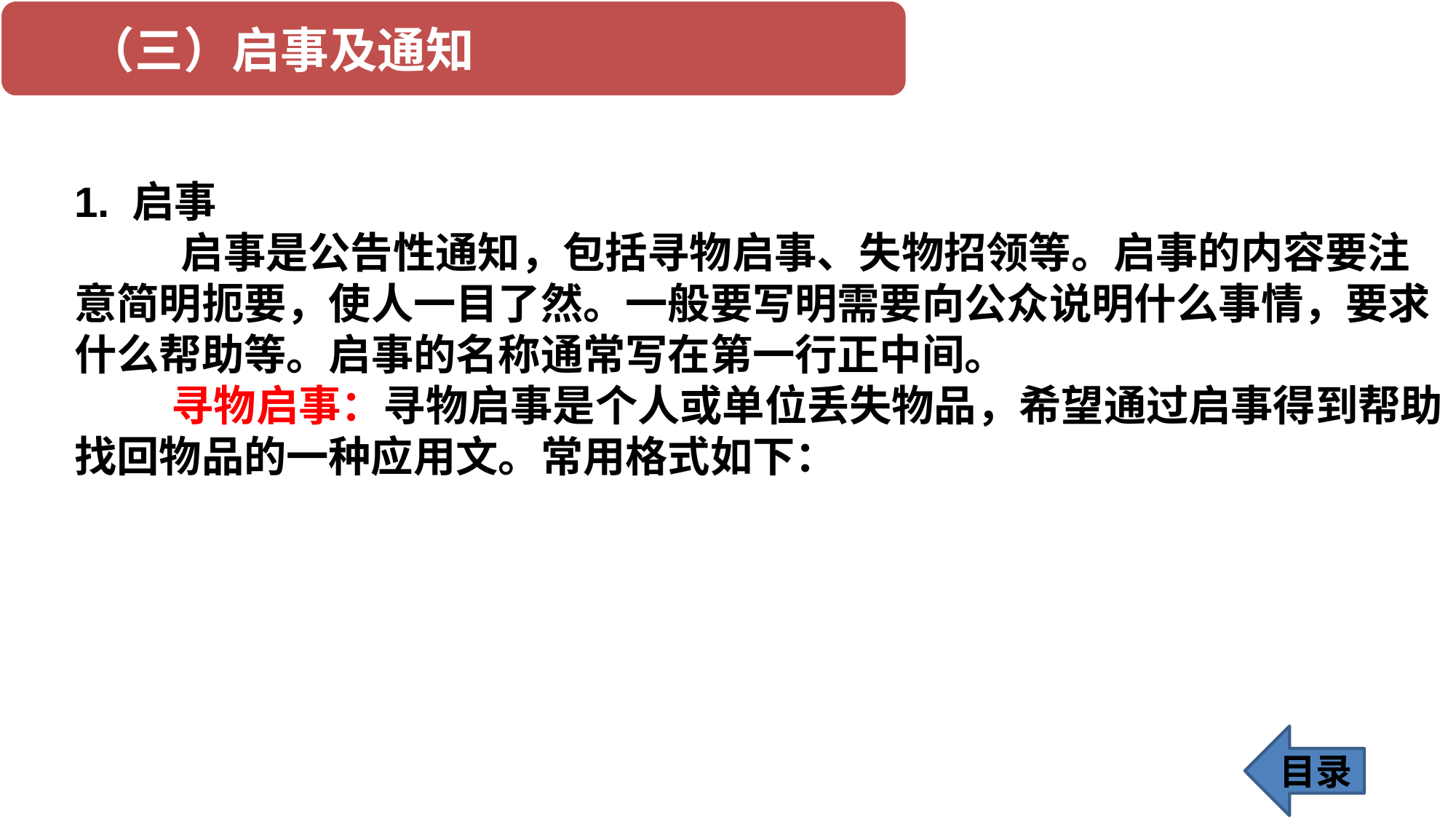

（三）启事及通知

1. 启事
          启事是公告性通知，包括寻物启事、失物招领等。启事的内容要注意简明扼要，使人一目了然。一般要写明需要向公众说明什么事情，要求什么帮助等。启事的名称通常写在第一行正中间。
         寻物启事：寻物启事是个人或单位丢失物品，希望通过启事得到帮助找回物品的一种应用文。常用格式如下：
目录
51